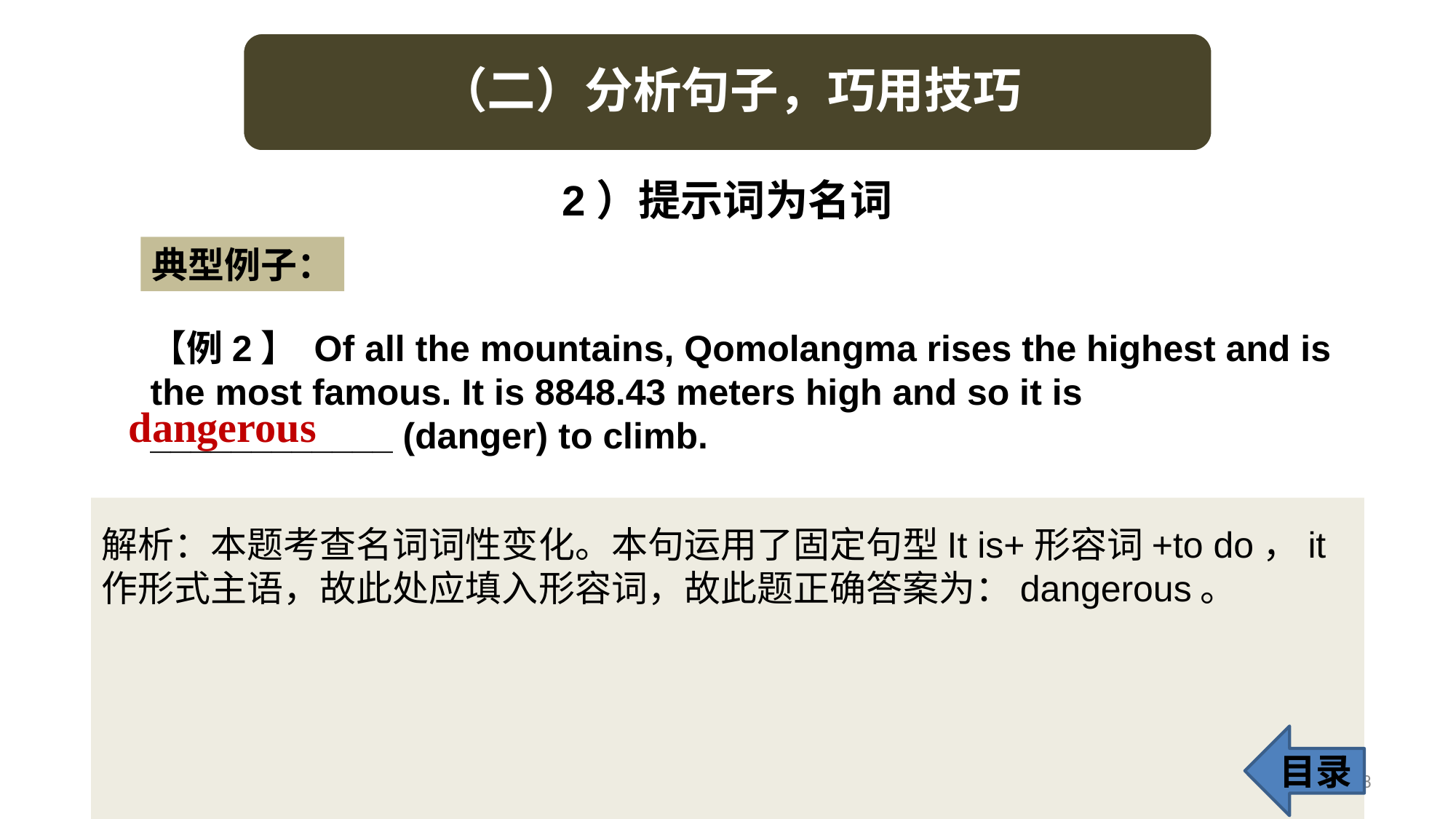

（二）分析句子，巧用技巧
2）提示词为名词
典型例子：
【例2】 Of all the mountains, Qomolangma rises the highest and is the most famous. It is 8848.43 meters high and so it is ____________ (danger) to climb.
dangerous

解析：本题考查名词词性变化。本句运用了固定句型It is+形容词+to do，it作形式主语，故此处应填入形容词，故此题正确答案为：dangerous。
目录
28